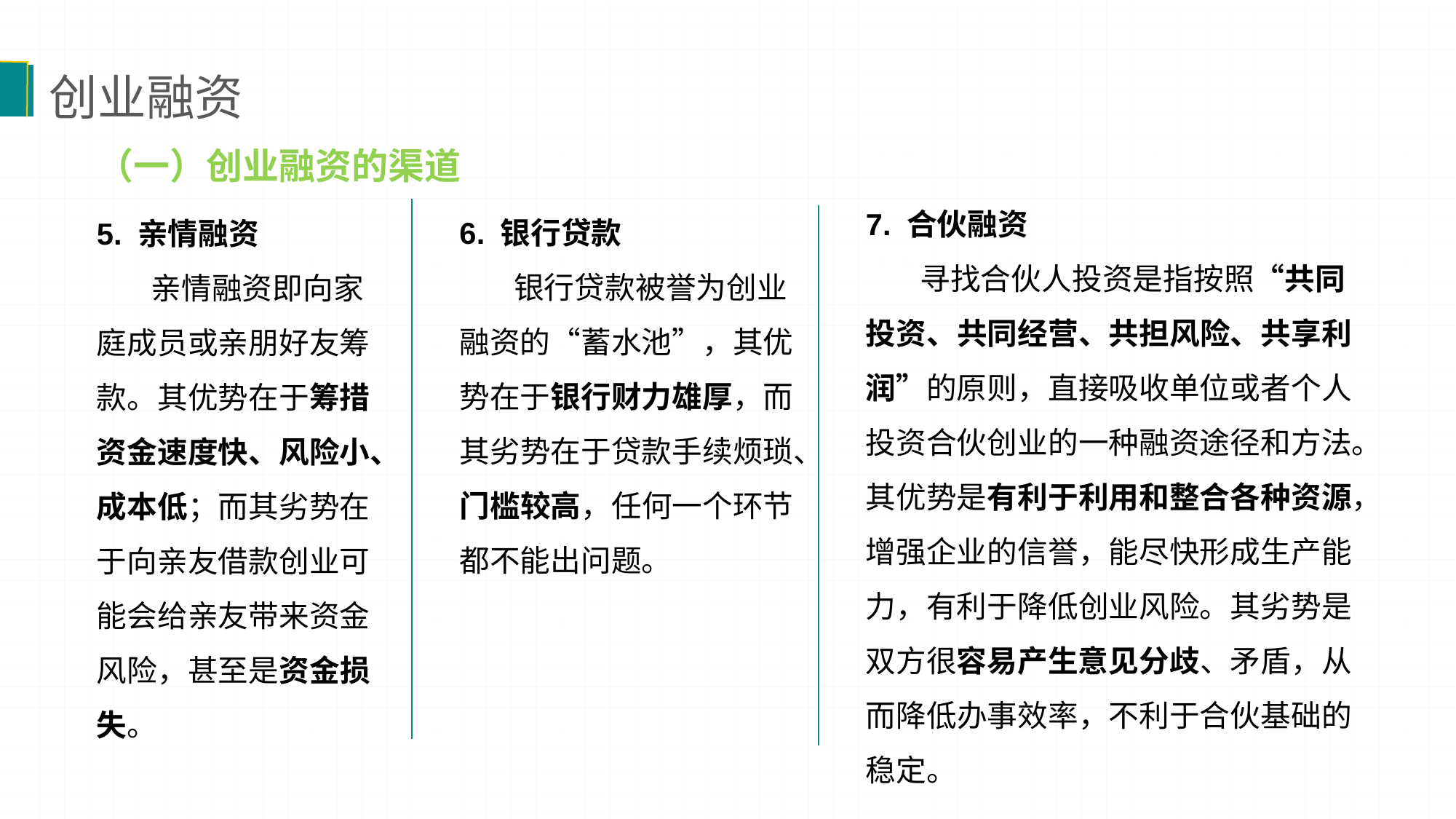

创业融资

（一）创业融资的渠道
7. 合伙融资
       寻找合伙人投资是指按照“共同投资、共同经营、共担风险、共享利润”的原则，直接吸收单位或者个人投资合伙创业的一种融资途径和方法。其优势是有利于利用和整合各种资源，增强企业的信誉，能尽快形成生产能力，有利于降低创业风险。其劣势是双方很容易产生意见分歧、矛盾，从而降低办事效率，不利于合伙基础的稳定。

6. 银行贷款
       银行贷款被誉为创业融资的“蓄水池”，其优势在于银行财力雄厚，而其劣势在于贷款手续烦琐、门槛较高，任何一个环节都不能出问题。

5. 亲情融资
       亲情融资即向家庭成员或亲朋好友筹款。其优势在于筹措资金速度快、风险小、成本低；而其劣势在于向亲友借款创业可能会给亲友带来资金风险，甚至是资金损失。